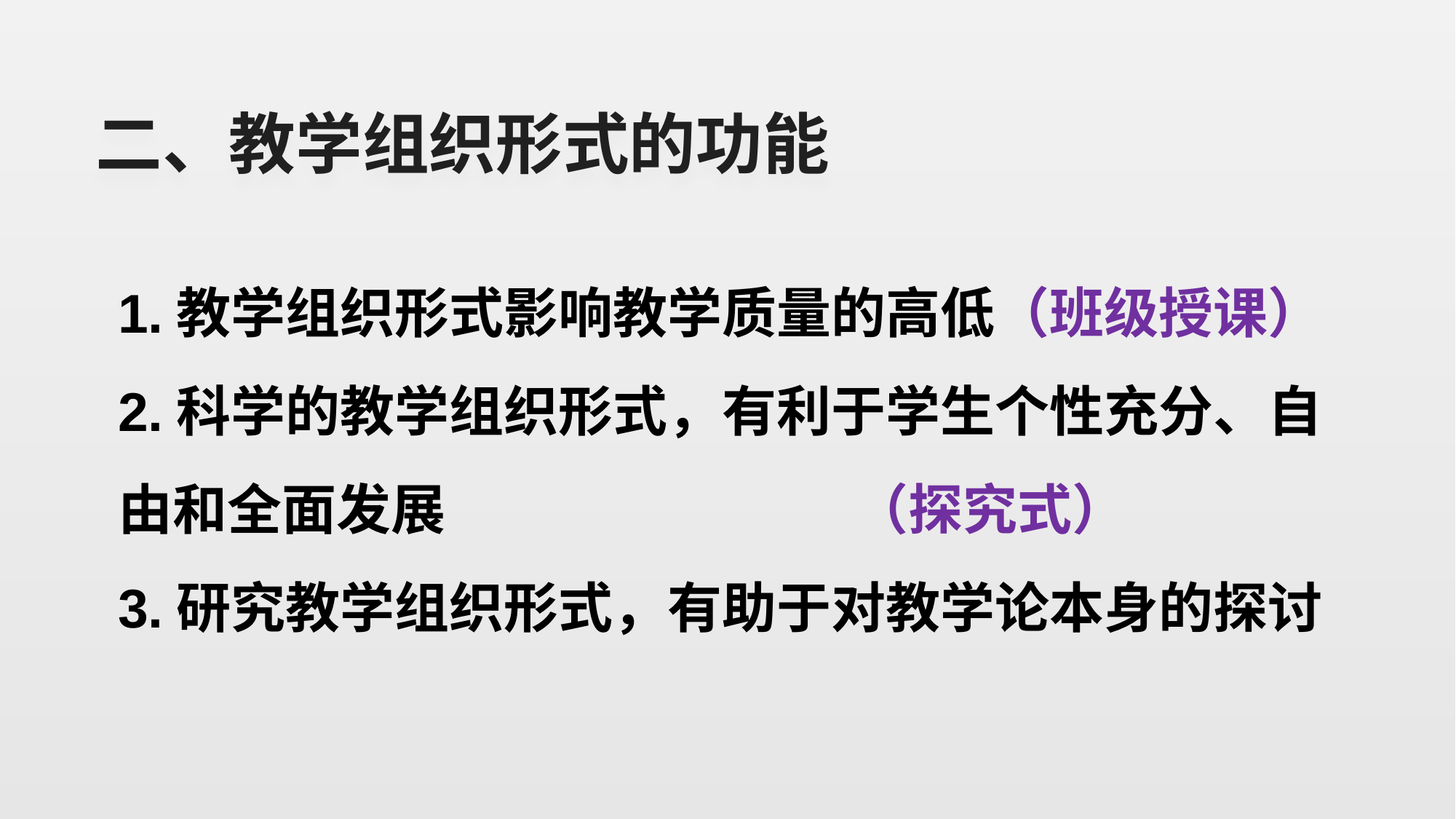

# 二、教学组织形式的功能
1.教学组织形式影响教学质量的高低（班级授课）
2.科学的教学组织形式，有利于学生个性充分、自由和全面发展                                 （探究式）
3.研究教学组织形式，有助于对教学论本身的探讨